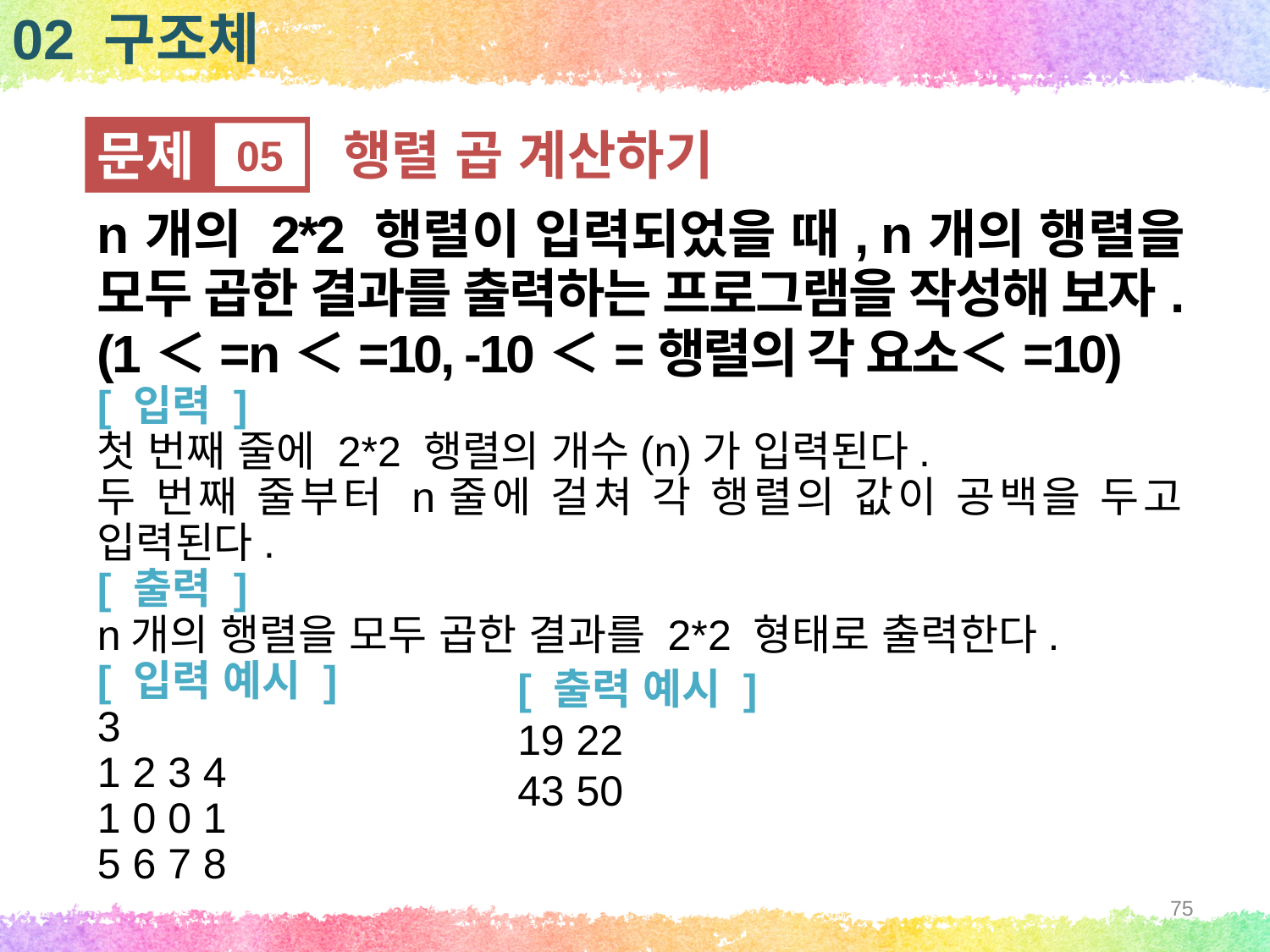

02 구조체
문제
05
행렬 곱 계산하기
n개의 2*2 행렬이 입력되었을 때, n개의 행렬을 모두 곱한 결과를 출력하는 프로그램을 작성해 보자.(1＜=n＜=10, -10＜=행렬의 각 요소＜=10)
[ 입력 ]
첫 번째 줄에 2*2 행렬의 개수(n)가 입력된다.
두 번째 줄부터 n줄에 걸쳐 각 행렬의 값이 공백을 두고 입력된다.
[ 출력 ]
n개의 행렬을 모두 곱한 결과를 2*2 형태로 출력한다.
[ 입력 예시 ]
3
1 2 3 4
1 0 0 1
5 6 7 8
[ 출력 예시 ]
19 22
43 50
75